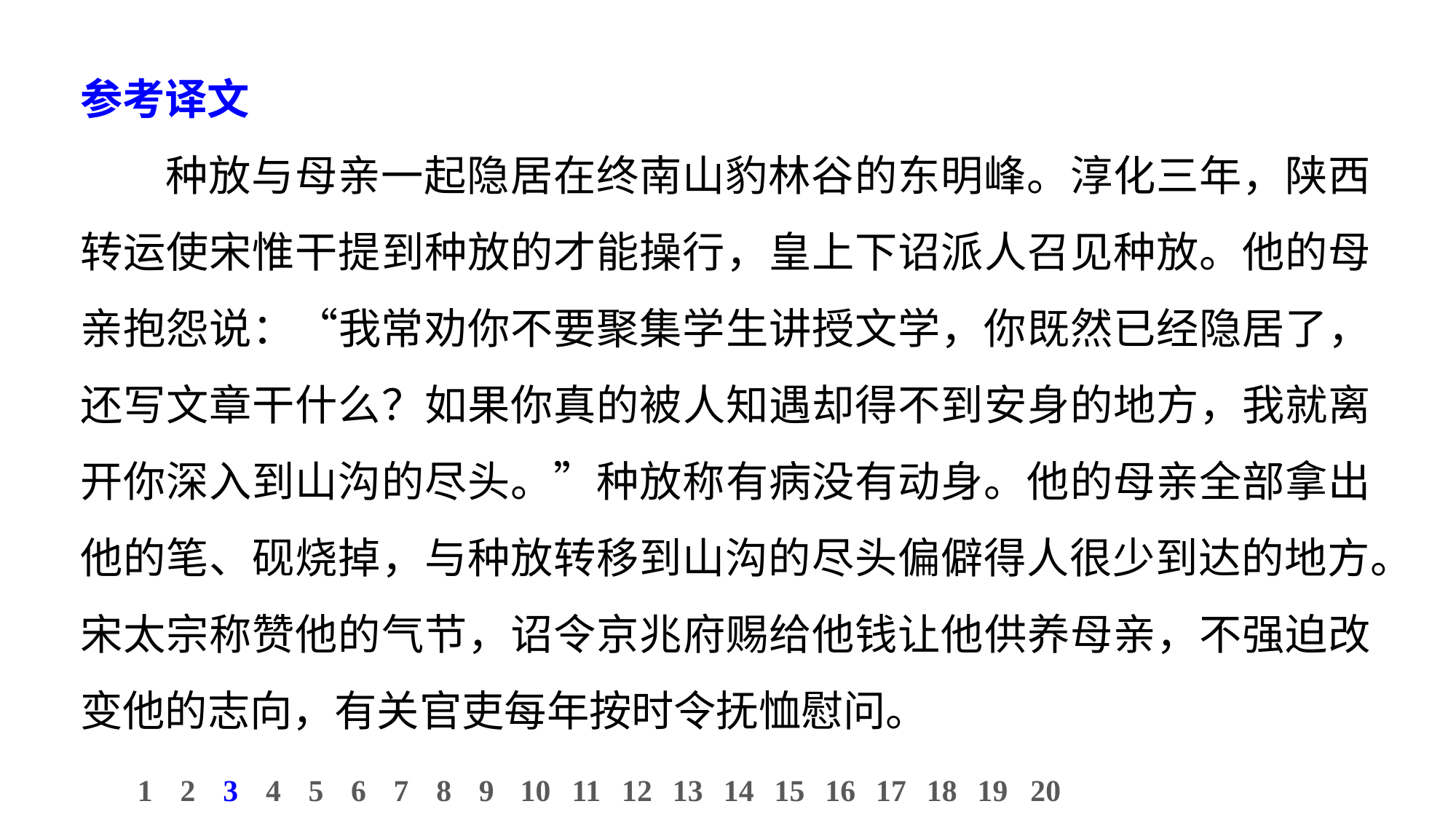

参考译文
种放与母亲一起隐居在终南山豹林谷的东明峰。淳化三年，陕西转运使宋惟干提到种放的才能操行，皇上下诏派人召见种放。他的母亲抱怨说：“我常劝你不要聚集学生讲授文学，你既然已经隐居了，还写文章干什么？如果你真的被人知遇却得不到安身的地方，我就离开你深入到山沟的尽头。”种放称有病没有动身。他的母亲全部拿出他的笔、砚烧掉，与种放转移到山沟的尽头偏僻得人很少到达的地方。宋太宗称赞他的气节，诏令京兆府赐给他钱让他供养母亲，不强迫改变他的志向，有关官吏每年按时令抚恤慰问。
10
1
2
3
4
5
6
7
8
9
11
12
13
14
15
16
17
18
19
20